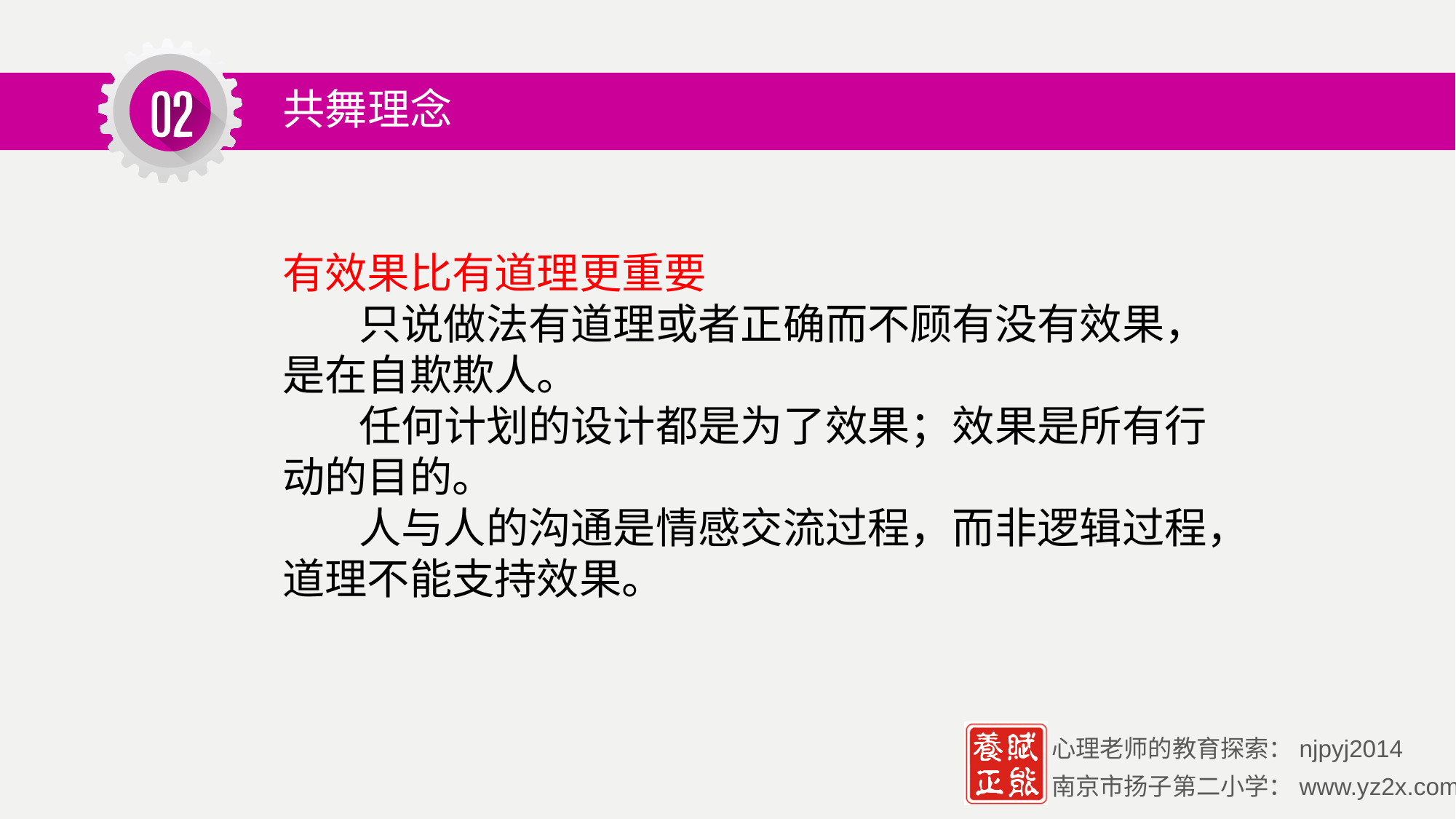

共舞理念
有效果比有道理更重要
       只说做法有道理或者正确而不顾有没有效果，是在自欺欺人。
       任何计划的设计都是为了效果；效果是所有行动的目的。
       人与人的沟通是情感交流过程，而非逻辑过程，道理不能支持效果。